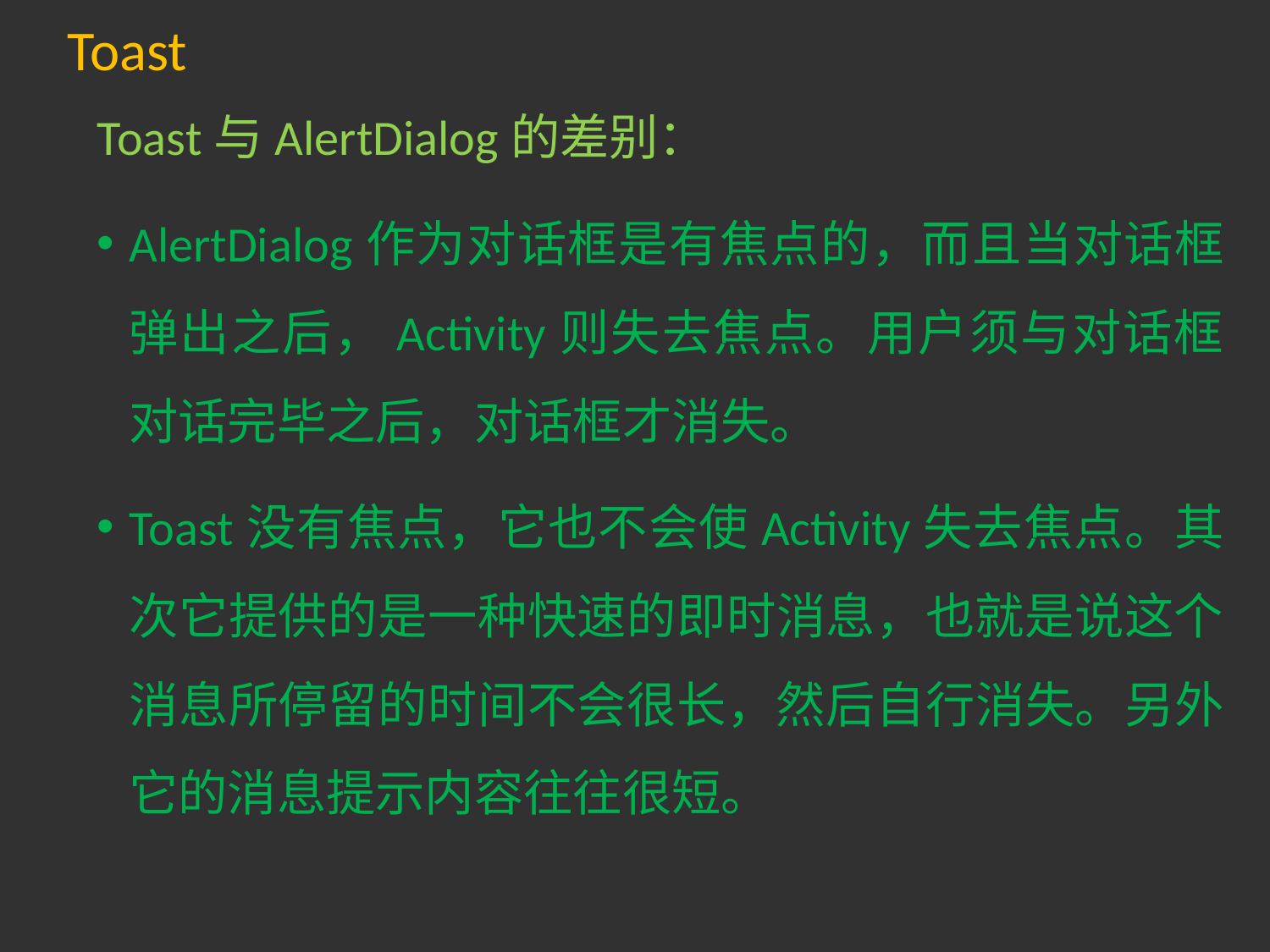

# Toast
Toast与AlertDialog的差别：
AlertDialog作为对话框是有焦点的，而且当对话框弹出之后，Activity则失去焦点。用户须与对话框对话完毕之后，对话框才消失。
Toast没有焦点，它也不会使Activity失去焦点。其次它提供的是一种快速的即时消息，也就是说这个消息所停留的时间不会很长，然后自行消失。另外它的消息提示内容往往很短。